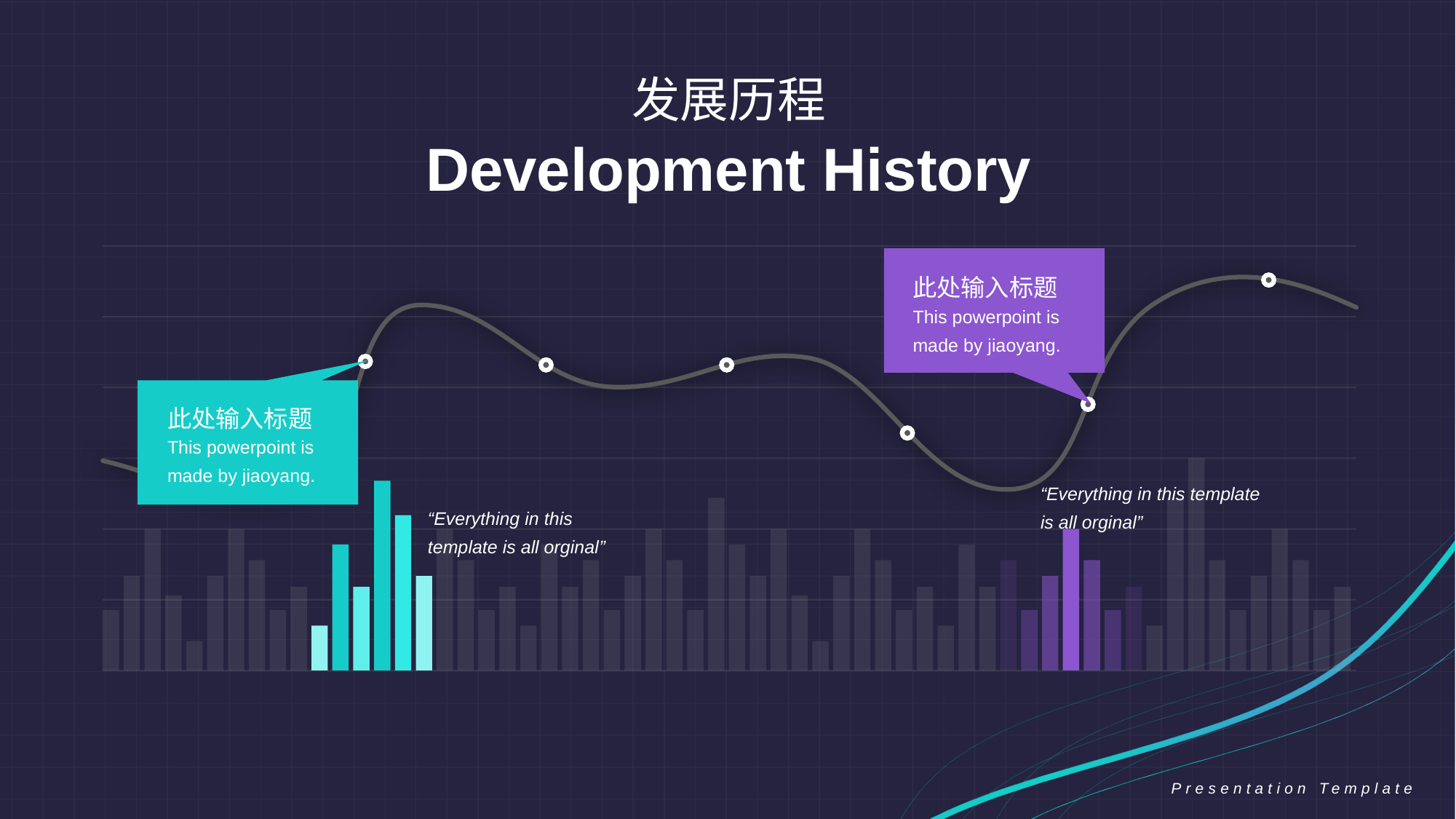

发展历程
Development History

此处输入标题
This powerpoint is made by jiaoyang.

此处输入标题
This powerpoint is made by jiaoyang.

“Everything in this template is all orginal”
“Everything in this template is all orginal”
Presentation Template